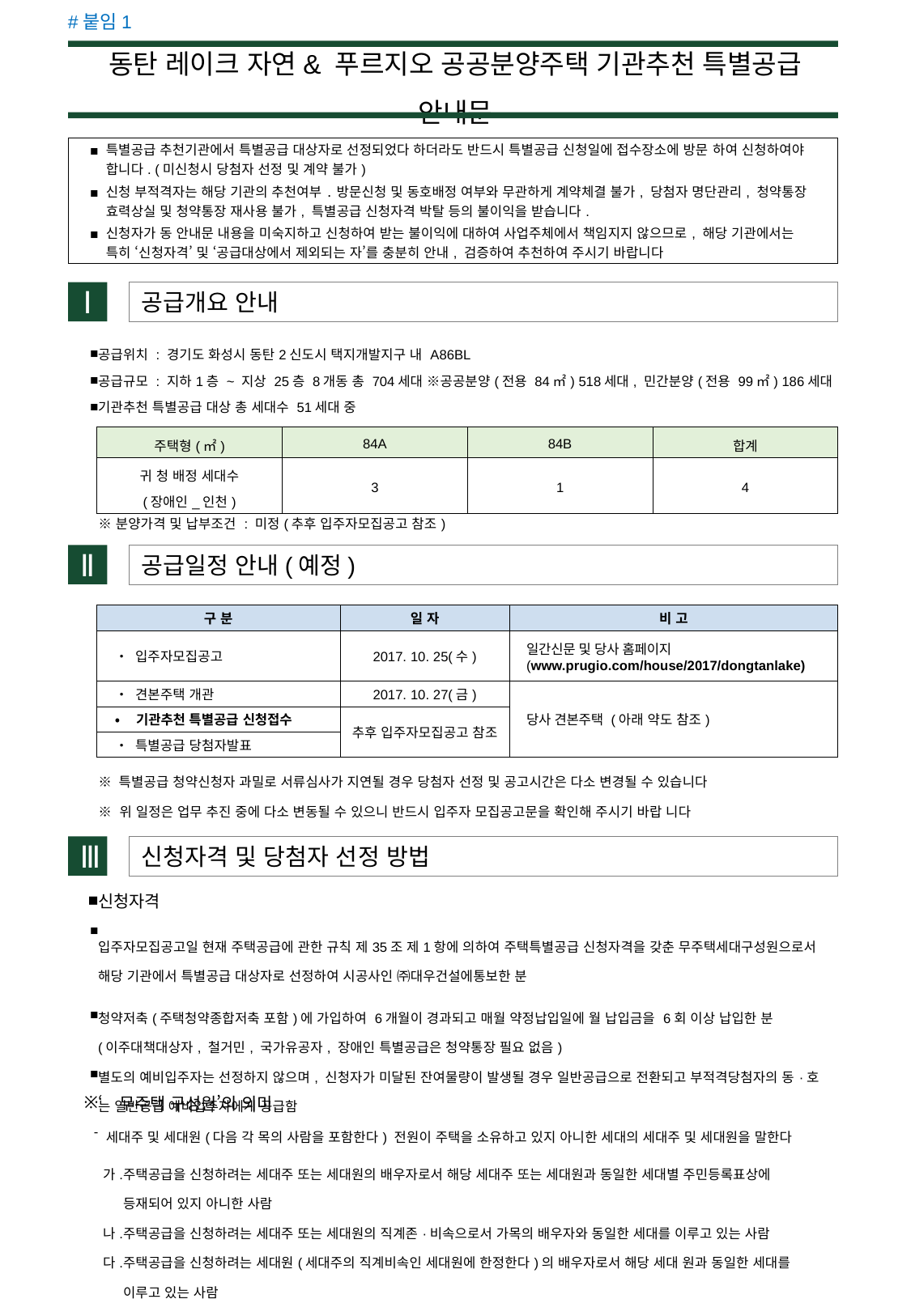

#붙임1
동탄 레이크 자연& 푸르지오 공공분양주택 기관추천 특별공급 안내문
| ■ | 특별공급 추천기관에서 특별공급 대상자로 선정되었다 하더라도 반드시 특별공급 신청일에 접수장소에 방문 하여 신청하여야 합니다. (미신청시 당첨자 선정 및 계약 불가) |
| --- | --- |
| ■ | 신청 부적격자는 해당 기관의 추천여부 ․ 방문신청 및 동호배정 여부와 무관하게 계약체결 불가, 당첨자 명단관리, 청약통장 효력상실 및 청약통장 재사용 불가, 특별공급 신청자격 박탈 등의 불이익을 받습니다. |
| ■ | 신청자가 동 안내문 내용을 미숙지하고 신청하여 받는 불이익에 대하여 사업주체에서 책임지지 않으므로, 해당 기관에서는 특히 ‘신청자격’ 및 ‘공급대상에서 제외되는 자’를 충분히 안내, 검증하여 추천하여 주시기 바랍니다 |
Ⅰ
 공급개요 안내
| ■ | 공급위치 : 경기도 화성시 동탄2신도시 택지개발지구 내 A86BL |
| --- | --- |
| ■ | 공급규모 : 지하1층 ~ 지상 25층 8개동 총 704세대 ※공공분양(전용 84㎡) 518세대, 민간분양(전용 99㎡) 186세대 |
| ■ | 기관추천 특별공급 대상 총 세대수 51세대 중 |
| 주택형(㎡) | 84A | 84B | 합계 |
| --- | --- | --- | --- |
| 귀 청 배정 세대수 (장애인\_인천) | 3 | 1 | 4 |
|  | ※분양가격 및 납부조건 : 미정(추후 입주자모집공고 참조) |
| --- | --- |
Ⅱ
 공급일정 안내(예정)
| 구 분 | 일 자 | 비 고 |
| --- | --- | --- |
| • 입주자모집공고 | 2017. 10. 25(수) | 일간신문 및 당사 홈페이지 (www.prugio.com/house/2017/dongtanlake) |
| • 견본주택 개관 | 2017. 10. 27(금) | 당사 견본주택 (아래 약도 참조) |
| • 기관추천 특별공급 신청접수 | 추후 입주자모집공고 참조 |  |
| • 특별공급 당첨자발표 |  |  |
|  | ※ 특별공급 청약신청자 과밀로 서류심사가 지연될 경우 당첨자 선정 및 공고시간은 다소 변경될 수 있습니다 ※ 위 일정은 업무 추진 중에 다소 변동될 수 있으니 반드시 입주자 모집공고문을 확인해 주시기 바랍 니다 |
| --- | --- |
Ⅲ
 신청자격 및 당첨자 선정 방법
| ■ | 신청자격 |
| --- | --- |
| ■ | 입주자모집공고일 현재 주택공급에 관한 규칙 제35조 제1항에 의하여 주택특별공급 신청자격을 갖춘 무주택세대구성원으로서 해당 기관에서 특별공급 대상자로 선정하여 시공사인 ㈜대우건설에통보한 분 |
| --- | --- |
|  |  |
| ■ | 청약저축(주택청약종합저축 포함)에 가입하여 6개월이 경과되고 매월 약정납입일에 월 납입금을 6회 이상 납입한 분 (이주대책대상자, 철거민, 국가유공자, 장애인 특별공급은 청약통장 필요 없음) |
|  |  |
| ■ | 별도의 예비입주자는 선정하지 않으며, 신청자가 미달된 잔여물량이 발생될 경우 일반공급으로 전환되고 부적격당첨자의 동·호 는 일반공급 예비입주자에게 공급함 |
|  |  |
| ※ | ‘무주택 구성원’의 의미 |
| --- | --- |
| - | 세대주 및 세대원(다음 각 목의 사람을 포함한다) 전원이 주택을 소유하고 있지 아니한 세대의 세대주 및 세대원을 말한다 |  |
| --- | --- | --- |
|  | 가. | 주택공급을 신청하려는 세대주 또는 세대원의 배우자로서 해당 세대주 또는 세대원과 동일한 세대별 주민등록표상에 등재되어 있지 아니한 사람 |
|  | 나. | 주택공급을 신청하려는 세대주 또는 세대원의 직계존·비속으로서 가목의 배우자와 동일한 세대를 이루고 있는 사람 |
|  | 다. | 주택공급을 신청하려는 세대원(세대주의 직계비속인 세대원에 한정한다)의 배우자로서 해당 세대 원과 동일한 세대를 이루고 있는 사람 |
|  | 라. | 주택공급을 신청하려는 세대원의 직계존속으로서 해당 세대원과 동일한 세대를 이루고 있는 사람 |